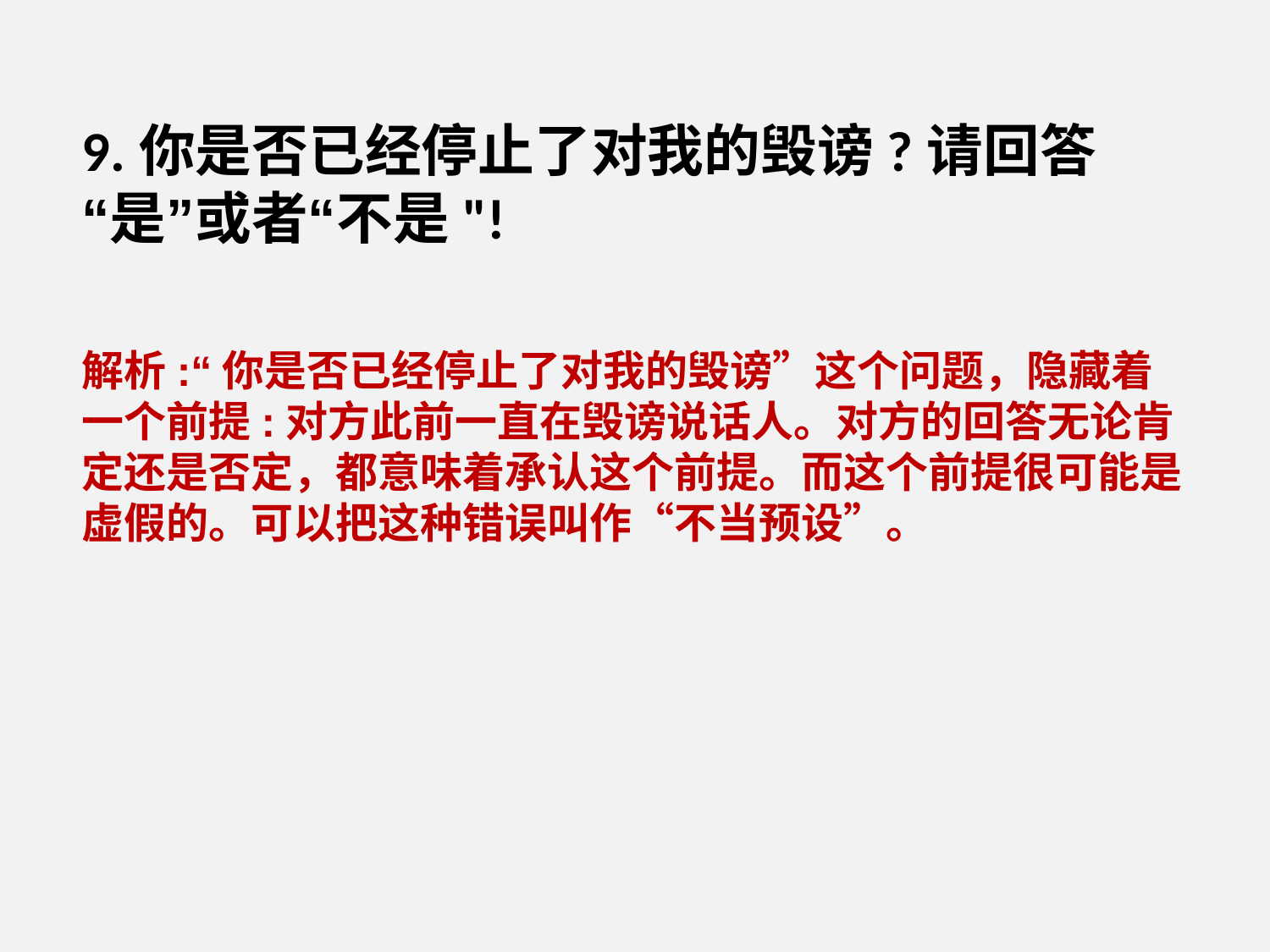

9.你是否已经停止了对我的毁谤?请回答“是”或者“不是"!

解析:“你是否已经停止了对我的毁谤”这个问题，隐藏着一个前提:对方此前一直在毁谤说话人。对方的回答无论肯定还是否定，都意味着承认这个前提。而这个前提很可能是虚假的。可以把这种错误叫作“不当预设”。